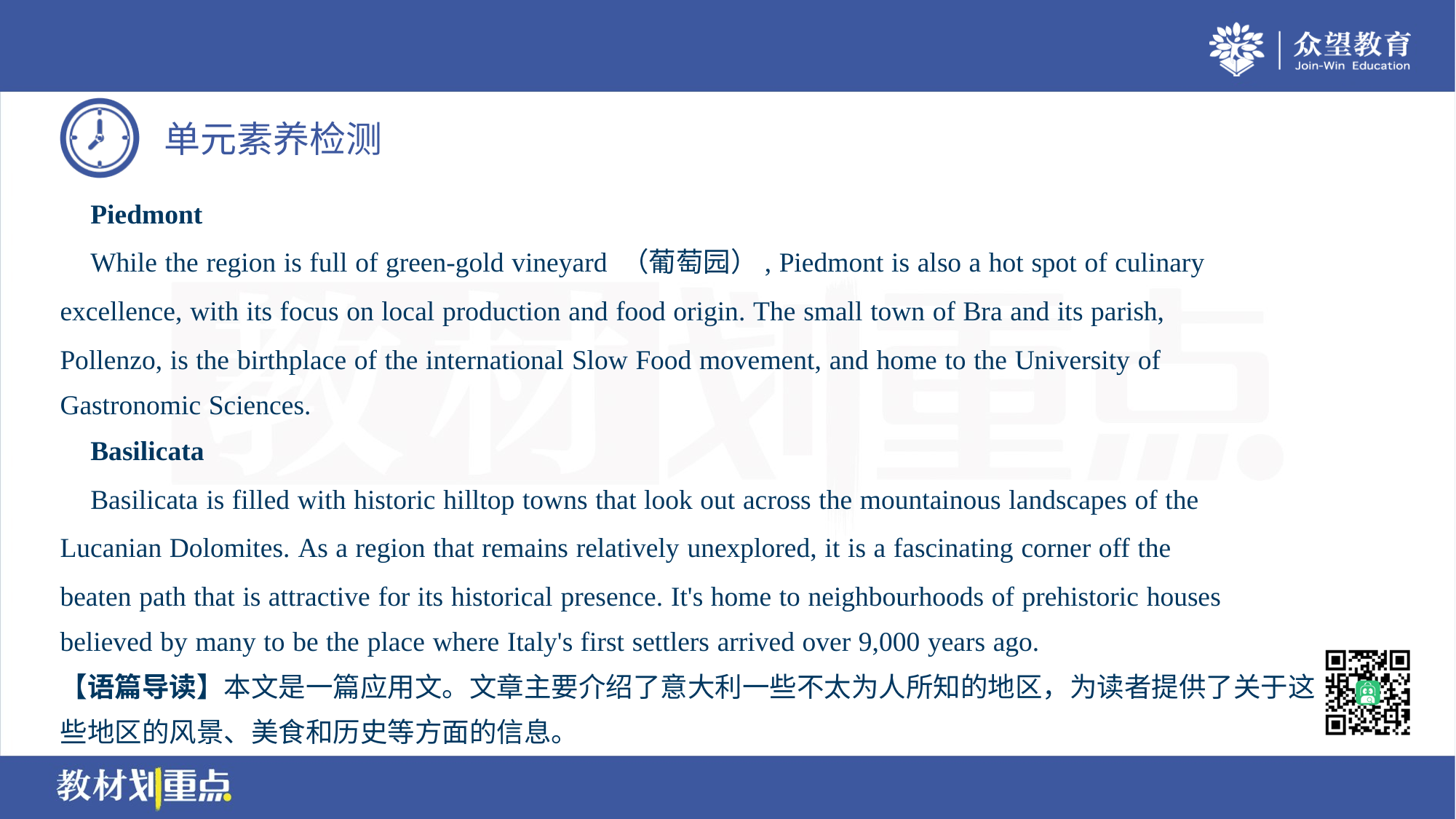

Piedmont
    While the region is full of green-gold vineyard （葡萄园）, Piedmont is also a hot spot of culinary
excellence, with its focus on local production and food origin. The small town of Bra and its parish,
Pollenzo, is the birthplace of the international Slow Food movement, and home to the University of
Gastronomic Sciences.
    Basilicata
    Basilicata is filled with historic hilltop towns that look out across the mountainous landscapes of the
Lucanian Dolomites. As a region that remains relatively unexplored, it is a fascinating corner off the
beaten path that is attractive for its historical presence. It's home to neighbourhoods of prehistoric houses
believed by many to be the place where Italy's first settlers arrived over 9,000 years ago.
【语篇导读】本文是一篇应用文。文章主要介绍了意大利一些不太为人所知的地区，为读者提供了关于这
些地区的风景、美食和历史等方面的信息。